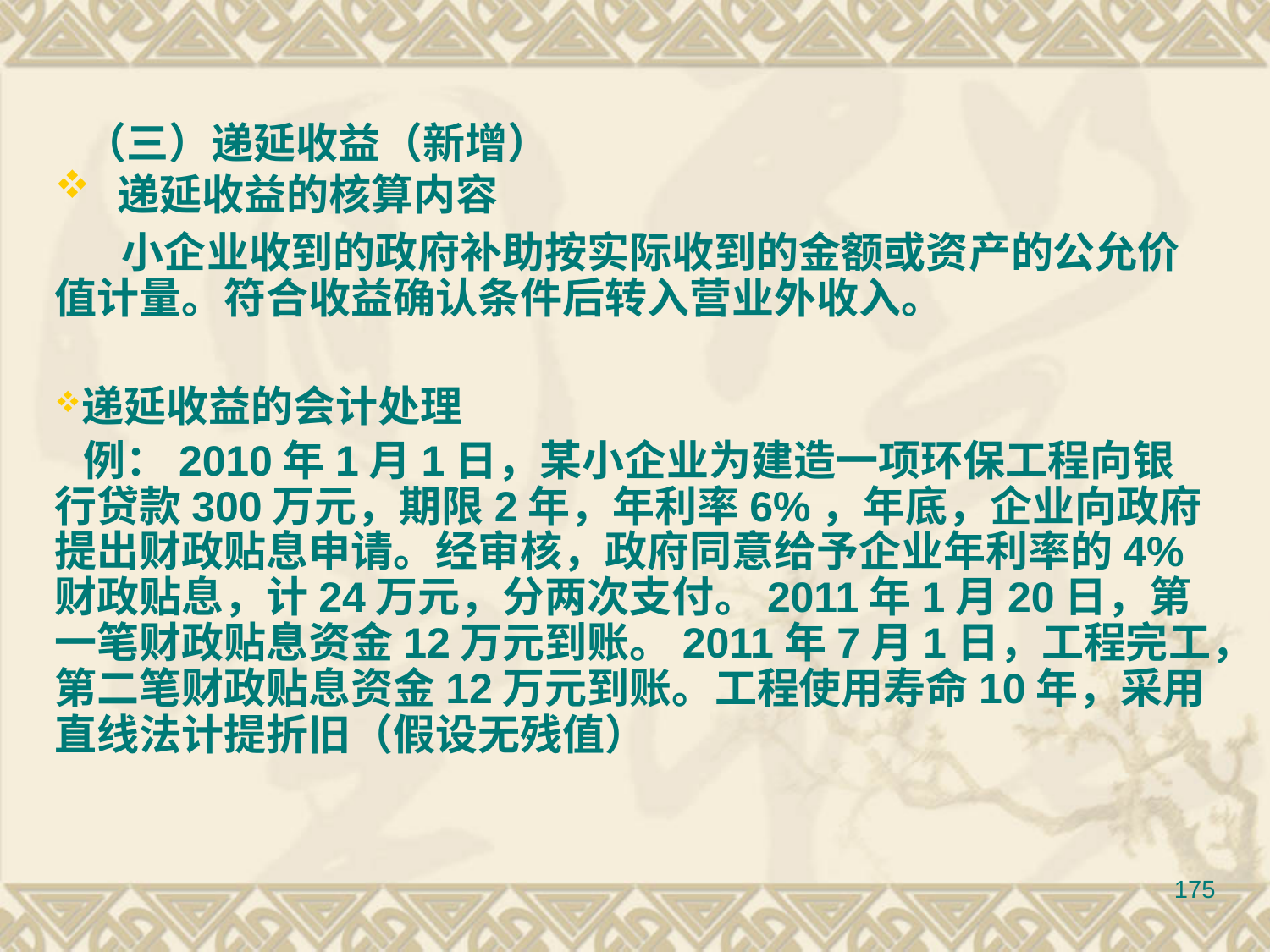

递延收益的核算内容
      小企业收到的政府补助按实际收到的金额或资产的公允价值计量。符合收益确认条件后转入营业外收入。

递延收益的会计处理
  例：2010年1月1日，某小企业为建造一项环保工程向银行贷款300万元，期限2年，年利率6%，年底，企业向政府提出财政贴息申请。经审核，政府同意给予企业年利率的4%财政贴息，计24万元，分两次支付。2011年1月20日，第一笔财政贴息资金12万元到账。2011年7月1日，工程完工，第二笔财政贴息资金12万元到账。工程使用寿命10年，采用直线法计提折旧（假设无残值）

 （三）递延收益（新增）

175